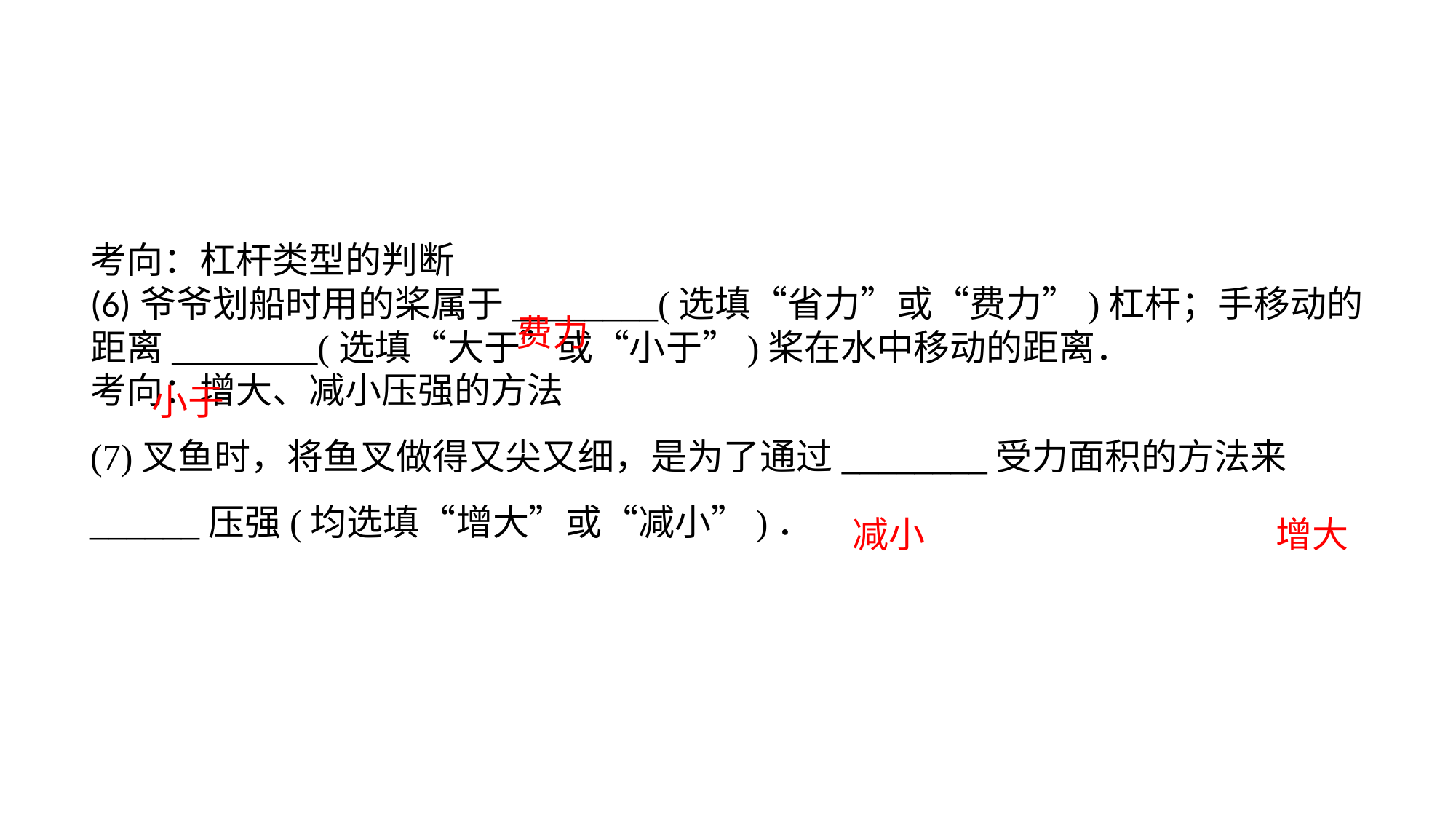

考向：杠杆类型的判断(6)爷爷划船时用的桨属于________(选填“省力”或“费力”)杠杆；手移动的距离________(选填“大于”或“小于”)桨在水中移动的距离．考向：增大、减小压强的方法(7)叉鱼时，将鱼叉做得又尖又细，是为了通过________受力面积的方法来______压强(均选填“增大”或“减小”)．
费力
小于
减小
增大